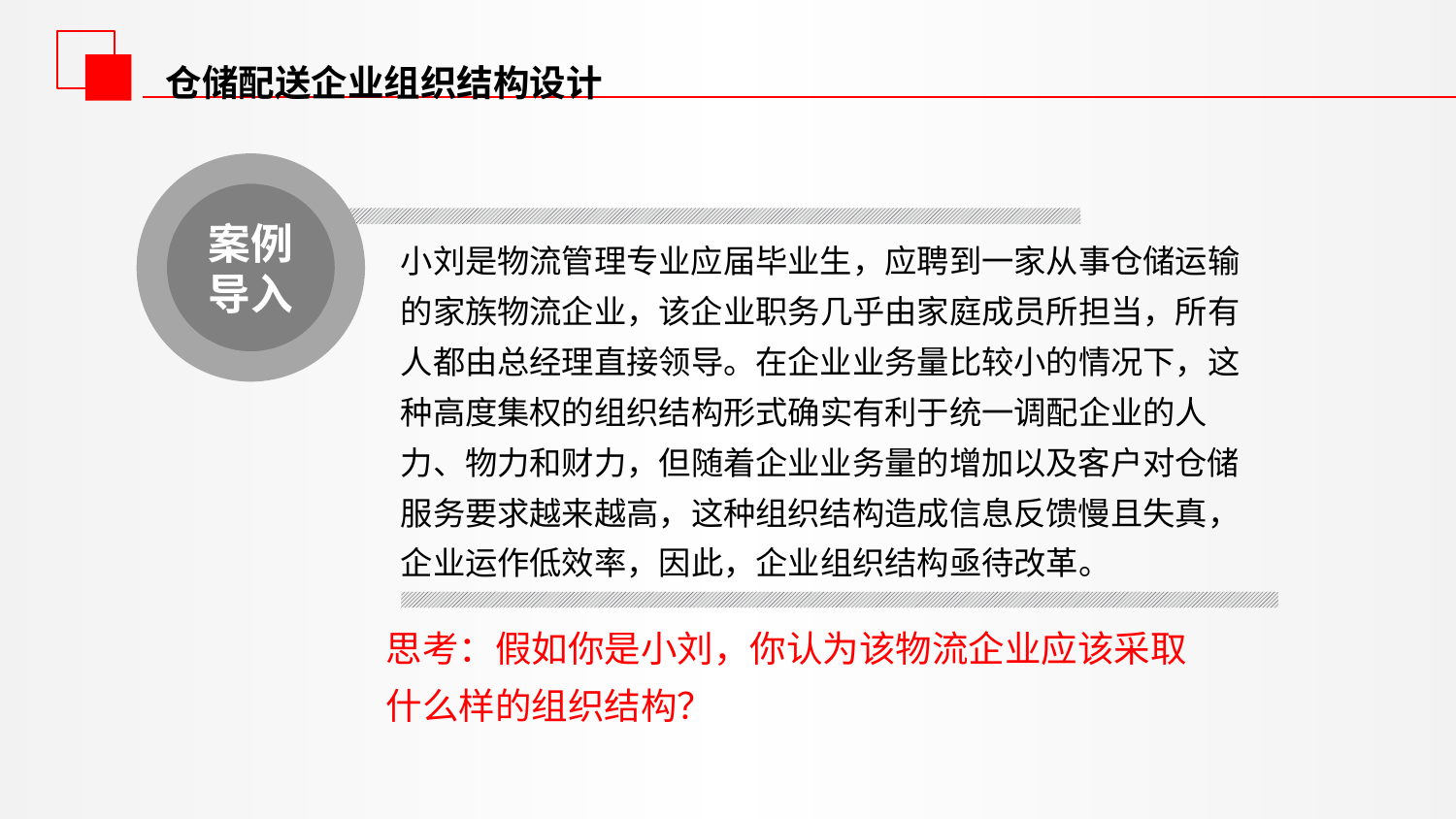

仓储配送企业组织结构设计
案例导入

小刘是物流管理专业应届毕业生，应聘到一家从事仓储运输的家族物流企业，该企业职务几乎由家庭成员所担当，所有人都由总经理直接领导。在企业业务量比较小的情况下，这种高度集权的组织结构形式确实有利于统一调配企业的人力、物力和财力，但随着企业业务量的增加以及客户对仓储服务要求越来越高，这种组织结构造成信息反馈慢且失真，企业运作低效率，因此，企业组织结构亟待改革。

思考：假如你是小刘，你认为该物流企业应该采取什么样的组织结构？